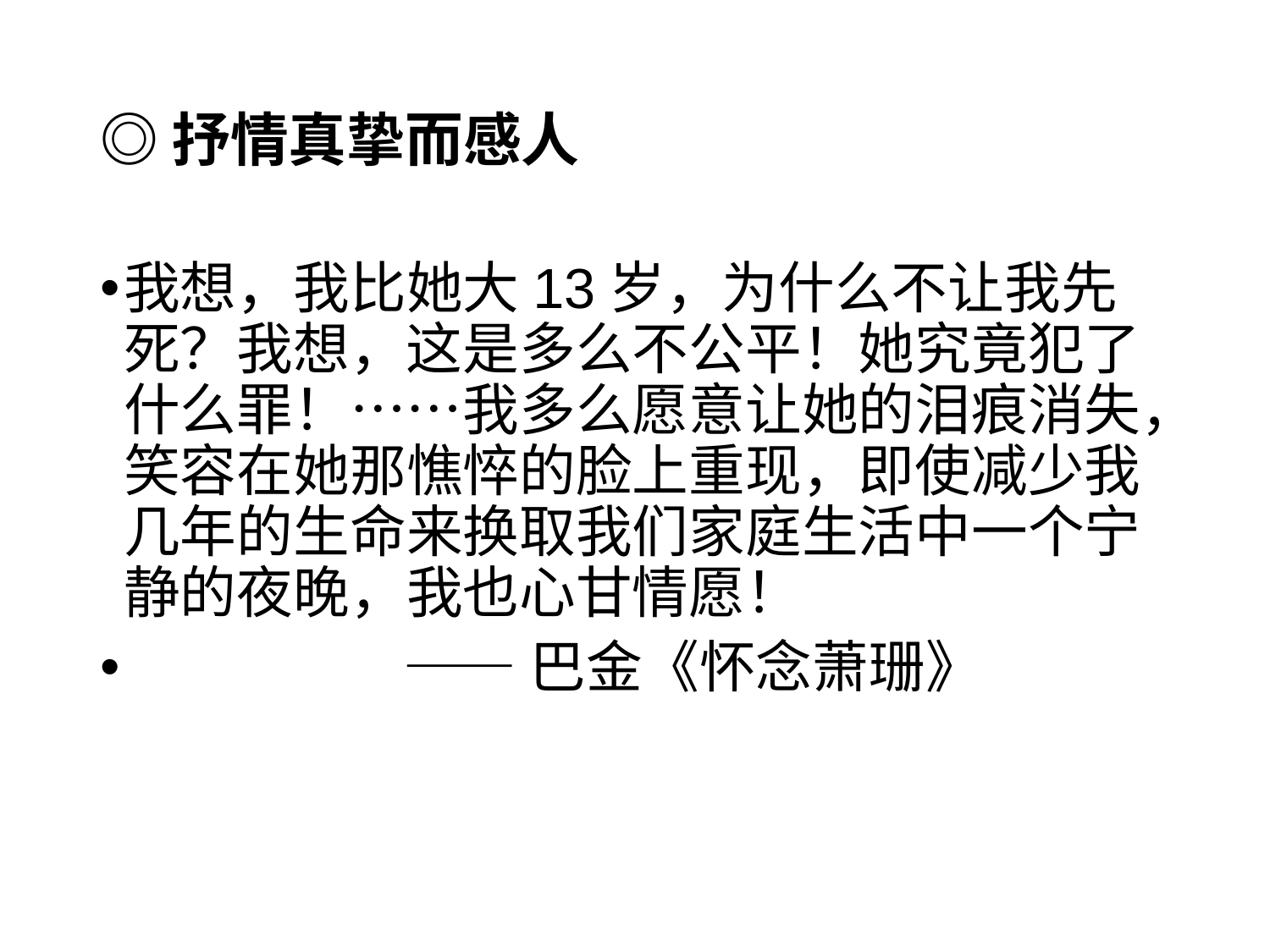

# ◎抒情真挚而感人
我想，我比她大13岁，为什么不让我先死？我想，这是多么不公平！她究竟犯了什么罪！……我多么愿意让她的泪痕消失，笑容在她那憔悴的脸上重现，即使减少我几年的生命来换取我们家庭生活中一个宁静的夜晚，我也心甘情愿！
                      ——巴金《怀念萧珊》